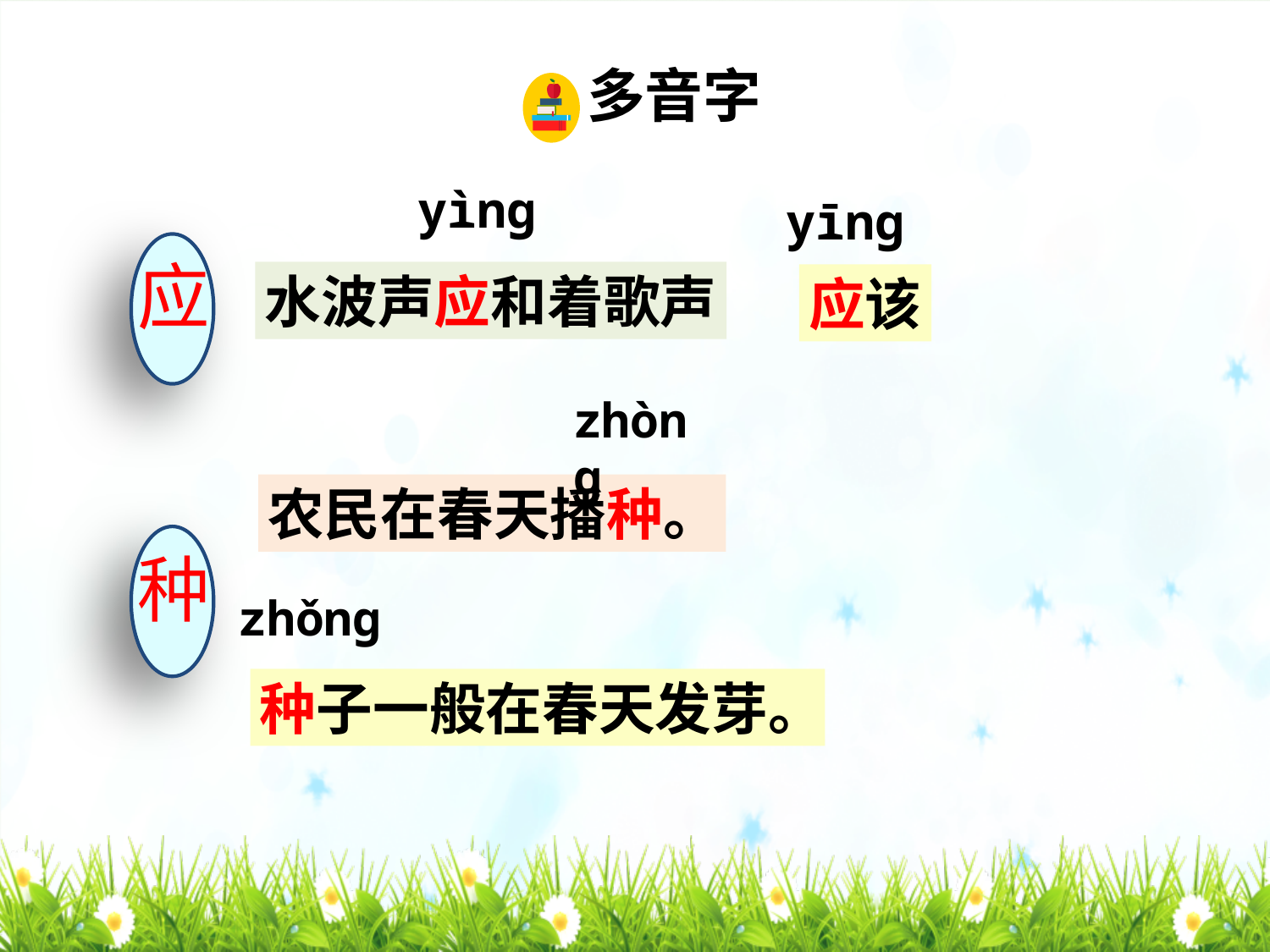

多音字

yìng
yīng

应
水波声应和着歌声
应该
zhòng
农民在春天播种。

种
zhǒng
种子一般在春天发芽。